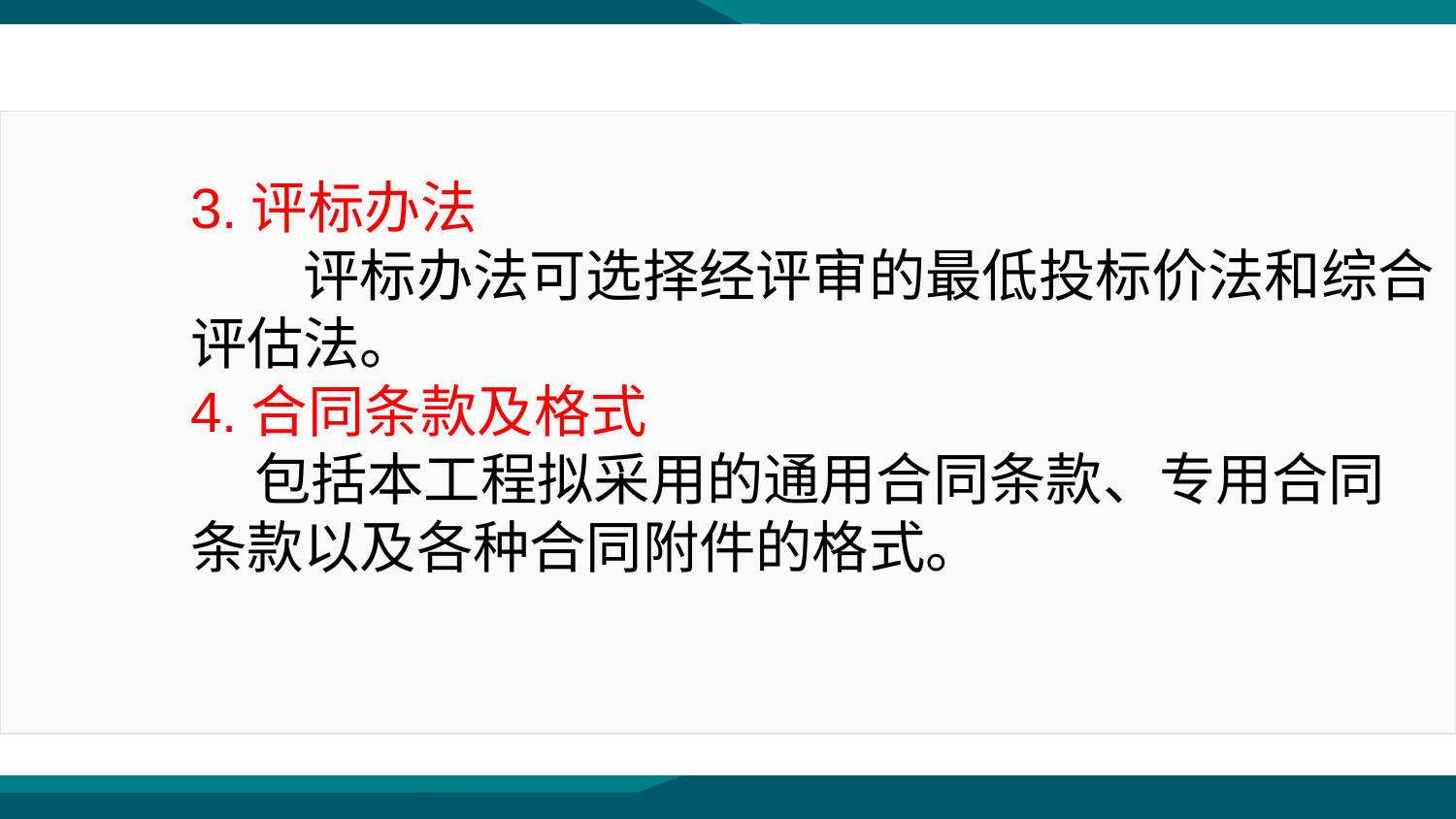

3.评标办法
　　评标办法可选择经评审的最低投标价法和综合评估法。
4.合同条款及格式
    包括本工程拟采用的通用合同条款、专用合同条款以及各种合同附件的格式。